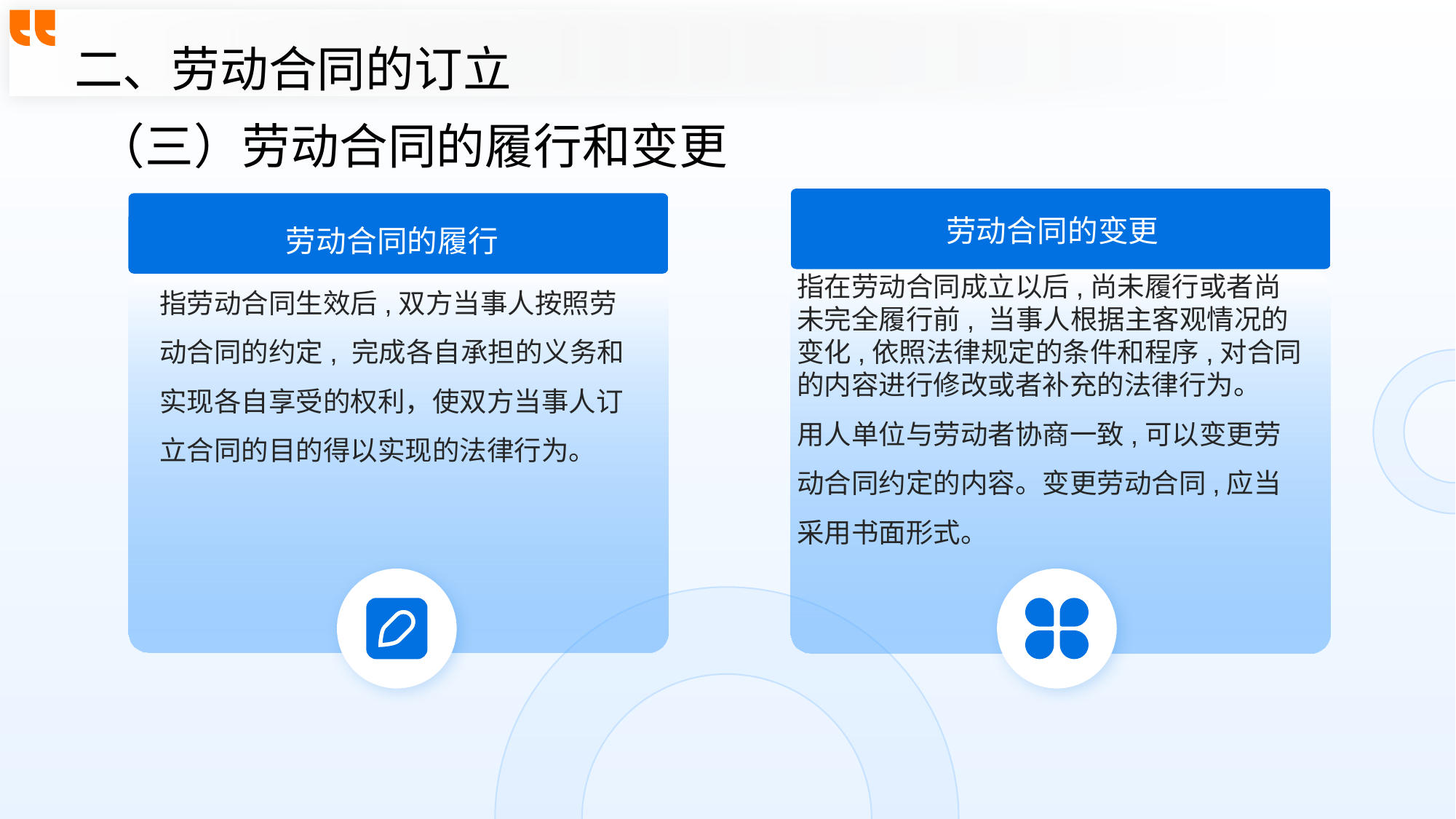

二、劳动合同的订立
（三）劳动合同的履行和变更
劳动合同的变更

劳动合同的履行

指劳动合同生效后,双方当事人按照劳动合同的约定, 完成各自承担的义务和实现各自享受的权利，使双方当事人订立合同的目的得以实现的法律行为。
指在劳动合同成立以后,尚未履行或者尚未完全履行前, 当事人根据主客观情况的变化,依照法律规定的条件和程序,对合同的内容进行修改或者补充的法律行为。
用人单位与劳动者协商一致,可以变更劳动合同约定的内容。变更劳动合同,应当采用书面形式。